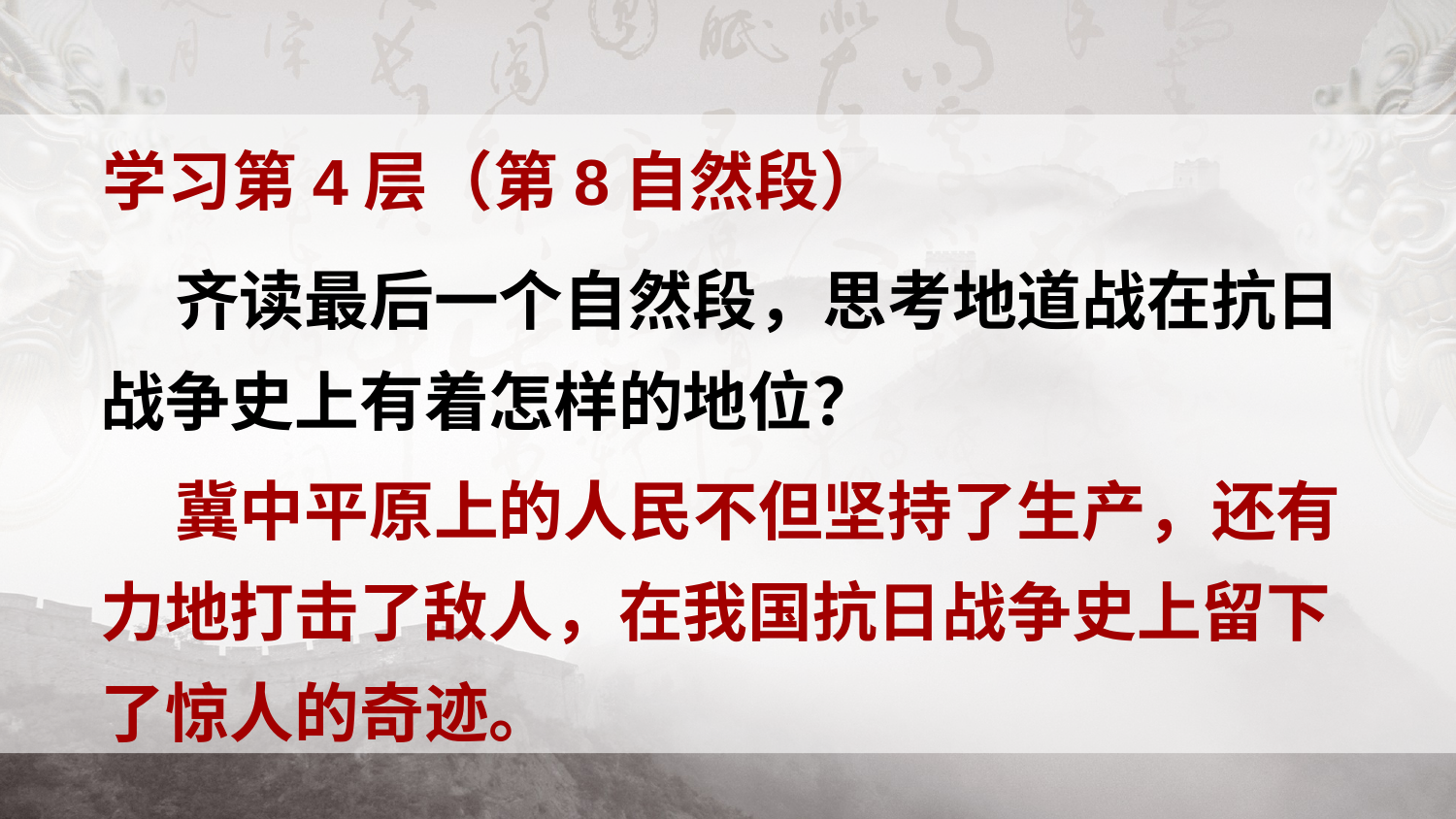

学习第4层（第8自然段）
    齐读最后一个自然段，思考地道战在抗日战争史上有着怎样的地位？
    冀中平原上的人民不但坚持了生产，还有力地打击了敌人，在我国抗日战争史上留下了惊人的奇迹。